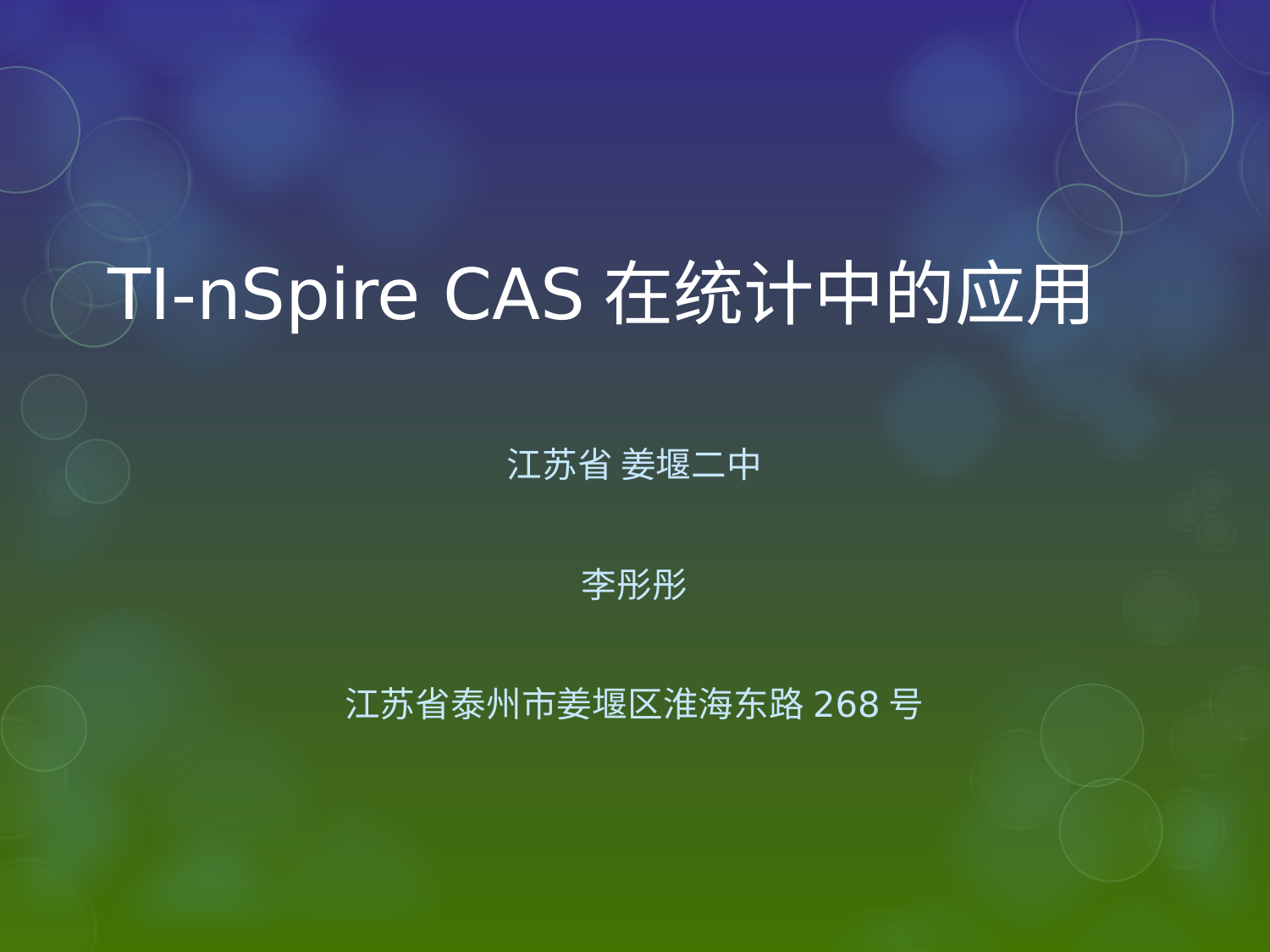

# TI-nSpire CAS在统计中的应用
江苏省 姜堰二中

李彤彤

江苏省泰州市姜堰区淮海东路268号